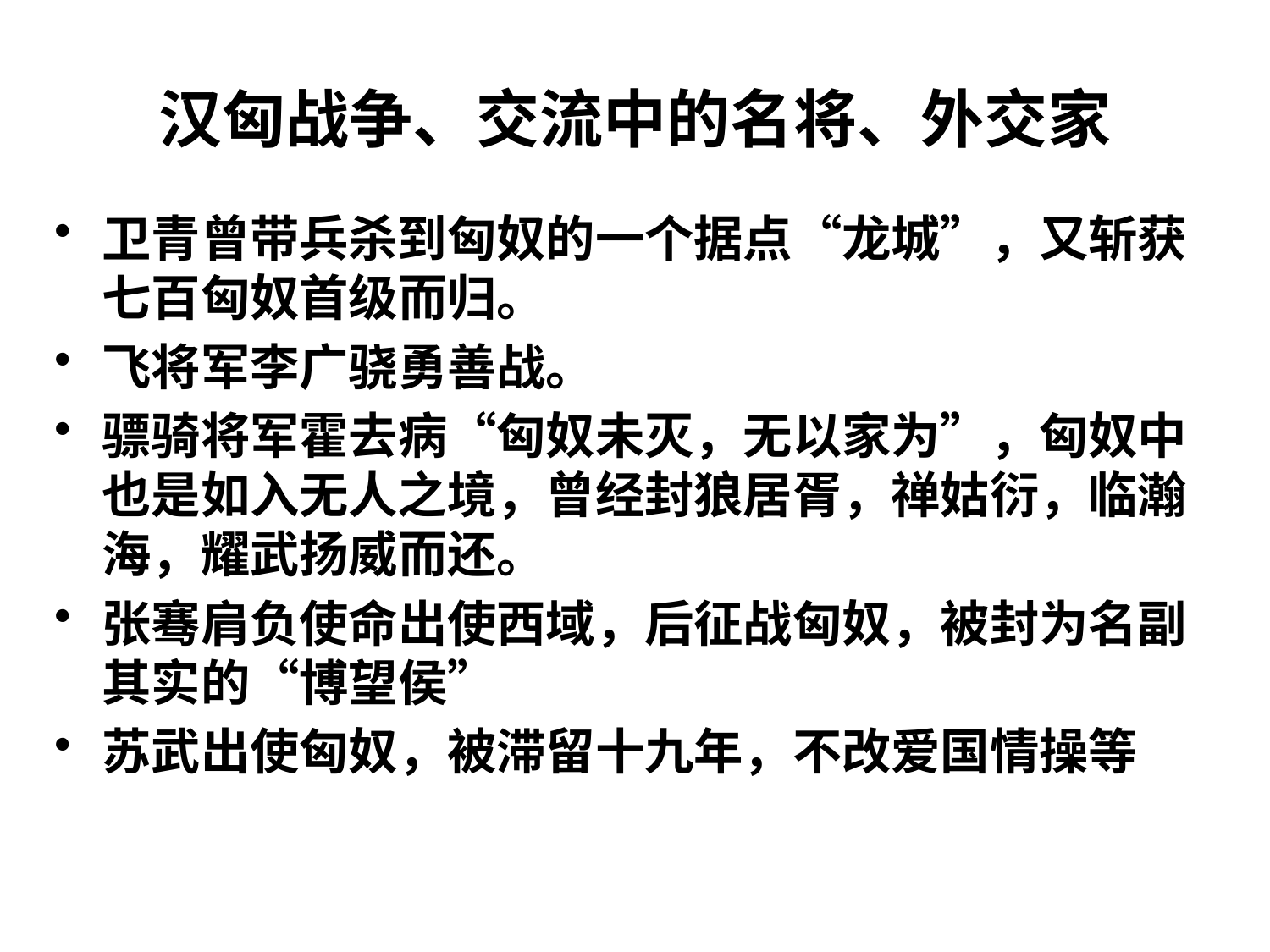

# 汉匈战争、交流中的名将、外交家
卫青曾带兵杀到匈奴的一个据点“龙城”，又斩获七百匈奴首级而归。
飞将军李广骁勇善战。
骠骑将军霍去病“匈奴未灭，无以家为”，匈奴中也是如入无人之境，曾经封狼居胥，禅姑衍，临瀚海，耀武扬威而还。
张骞肩负使命出使西域，后征战匈奴，被封为名副其实的“博望侯”
苏武出使匈奴，被滞留十九年，不改爱国情操等